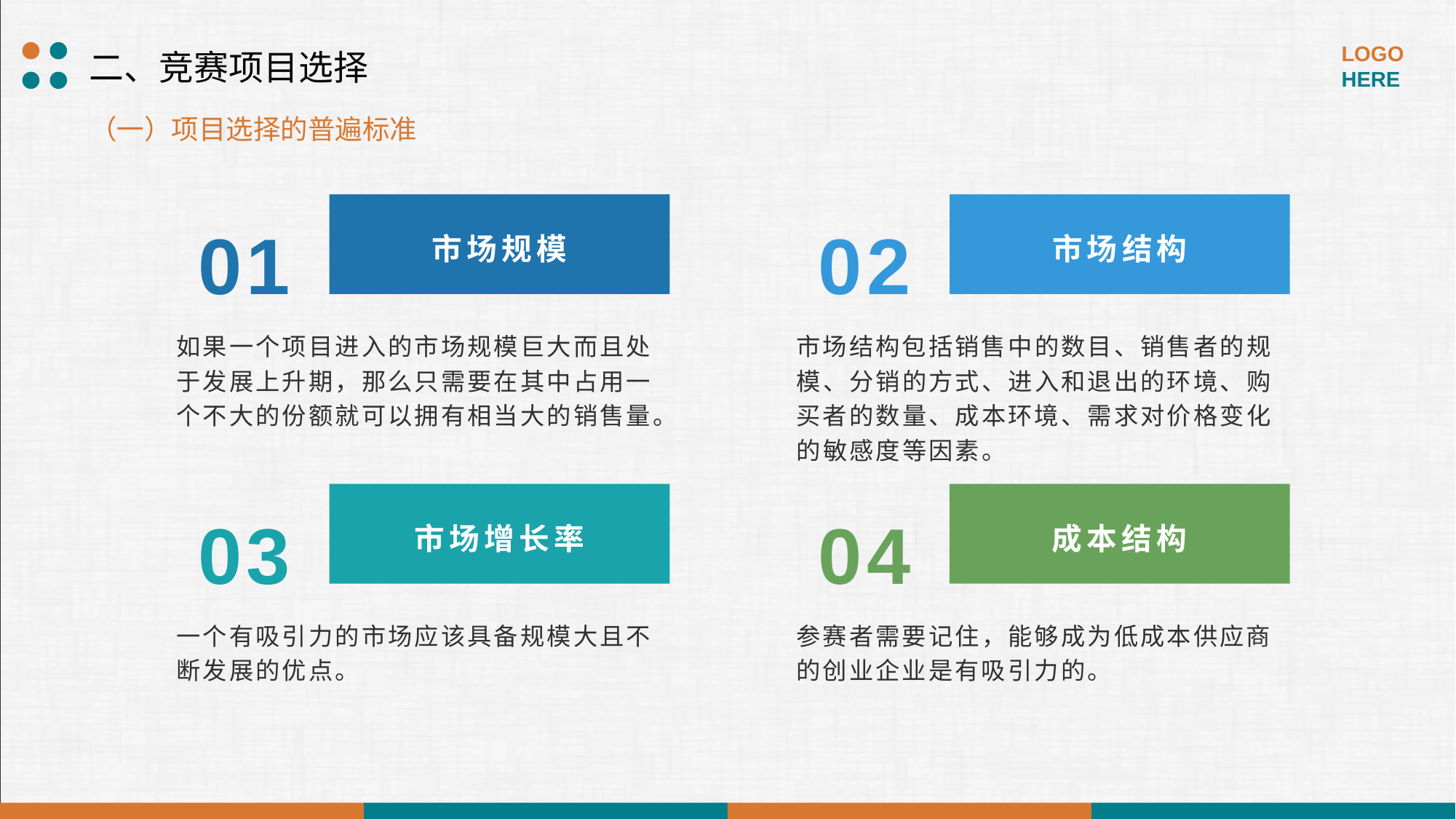

二、竞赛项目选择
（一）项目选择的普遍标准
01
02
市场规模
市场结构
如果一个项目进入的市场规模巨大而且处于发展上升期，那么只需要在其中占用一个不大的份额就可以拥有相当大的销售量。
市场结构包括销售中的数目、销售者的规模、分销的方式、进入和退出的环境、购买者的数量、成本环境、需求对价格变化的敏感度等因素。
03
04
市场增长率
成本结构
一个有吸引力的市场应该具备规模大且不断发展的优点。
参赛者需要记住，能够成为低成本供应商的创业企业是有吸引力的。